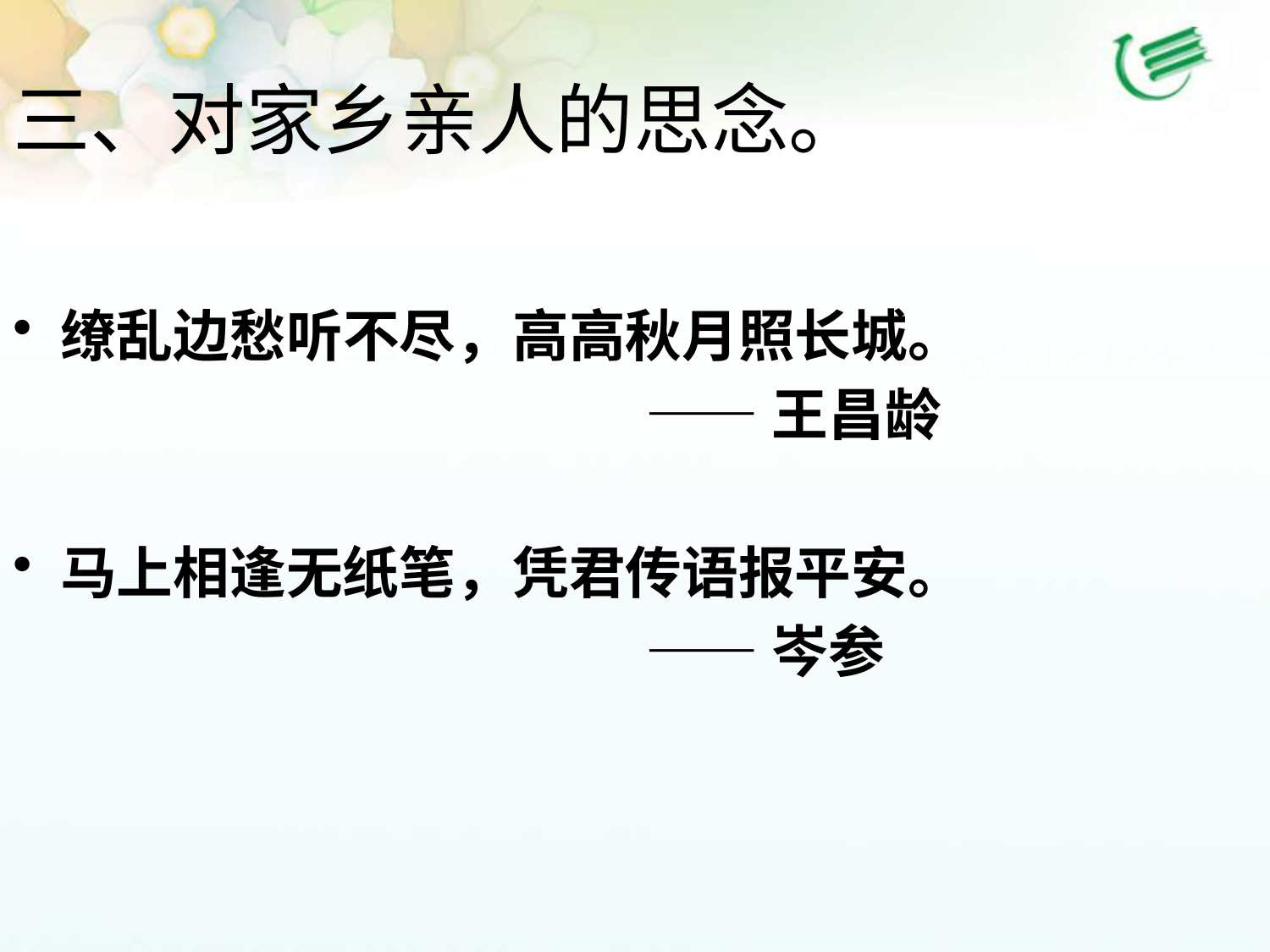

# 三、对家乡亲人的思念。

缭乱边愁听不尽，高高秋月照长城。
                                                 ——王昌龄

马上相逢无纸笔，凭君传语报平安。
                                                 ——岑参